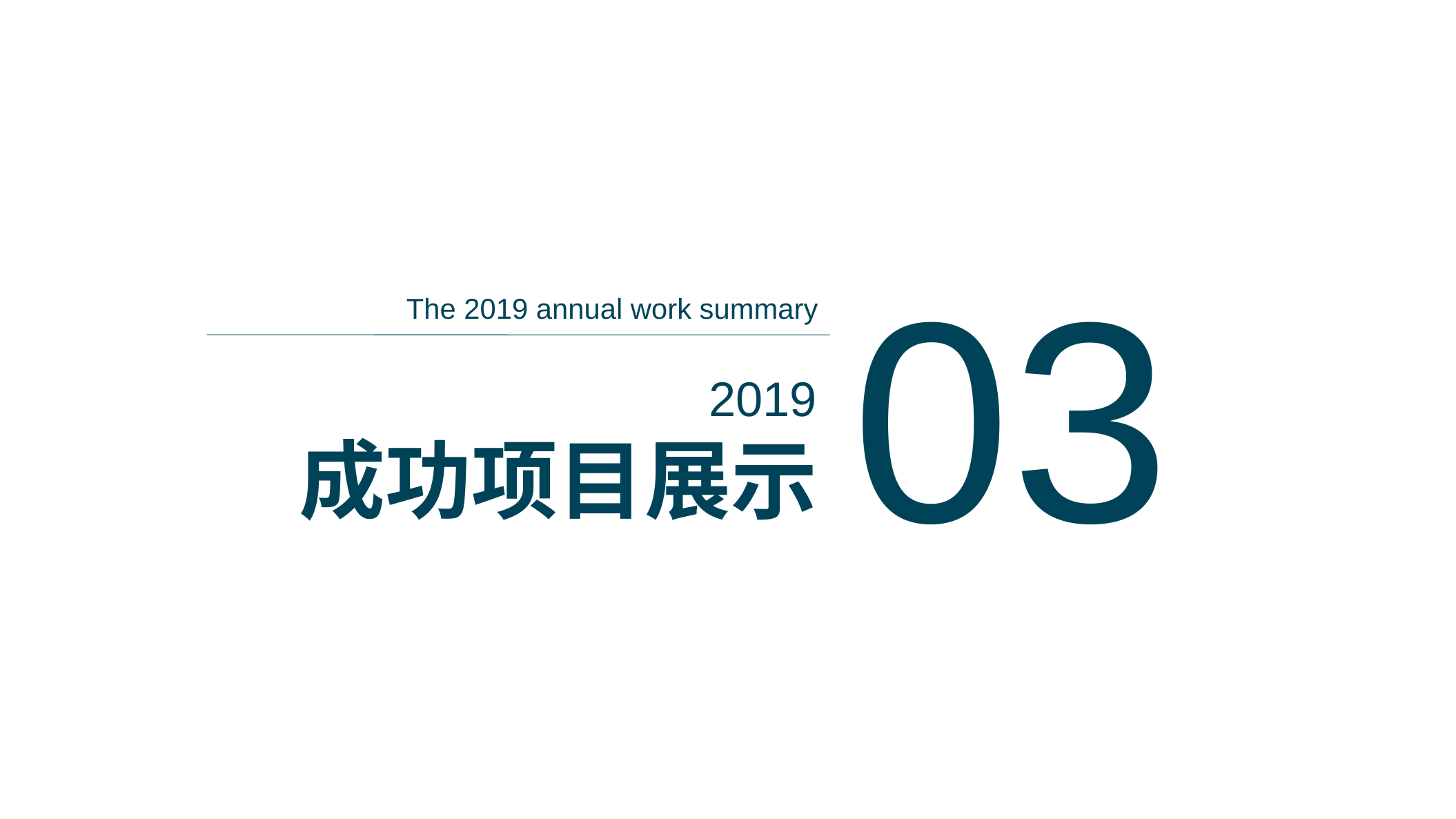

03
The 2019 annual work summary

2019
成功项目展示